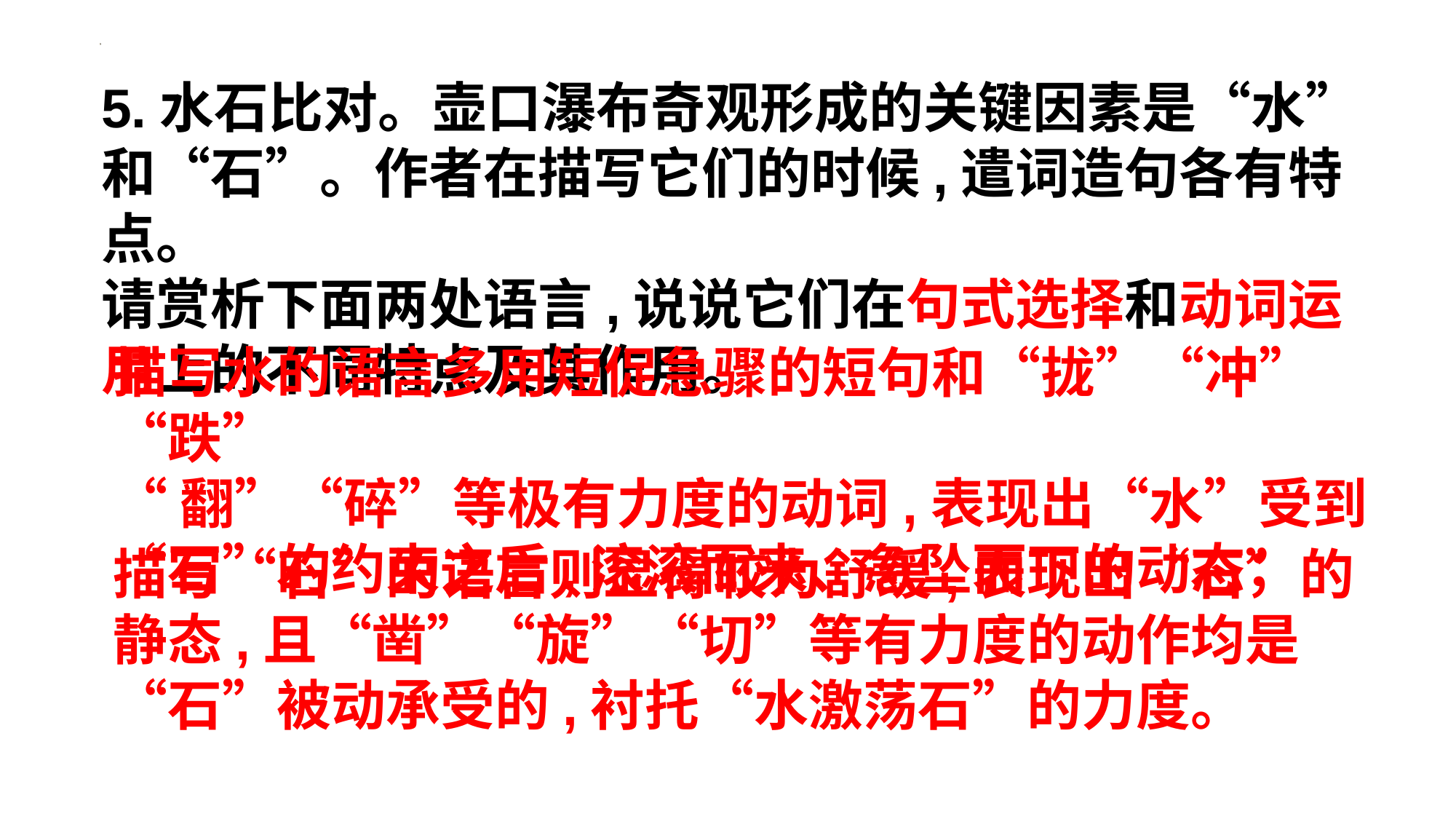

5.水石比对。壶口瀑布奇观形成的关键因素是“水”和“石”。作者在描写它们的时候,遣词造句各有特点。
请赏析下面两处语言,说说它们在句式选择和动词运用上的不同特点及其作用。
描写水的语言多用短促急骤的短句和“拢”“冲”“跌”
“翻”“碎”等极有力度的动词,表现出“水”受到“石”的约束之后,滚滚而来、急坠而下的动态；
描写“石”的语言则显得较为舒缓,表现出“石”的静态,且“凿”“旋”“切”等有力度的动作均是“石”被动承受的,衬托“水激荡石”的力度。